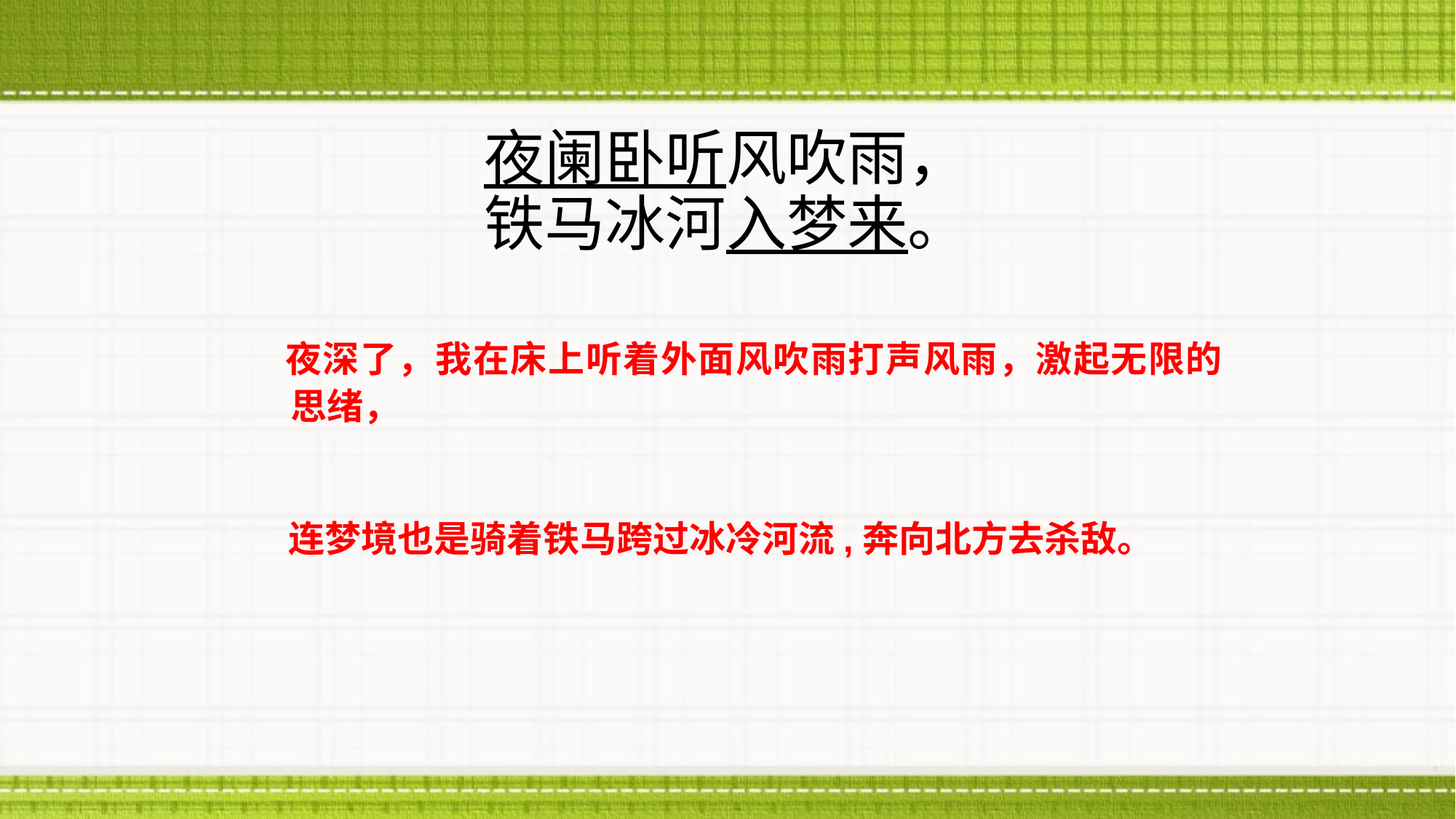

# 夜阑卧听风吹雨， 铁马冰河入梦来。

   夜深了，我在床上听着外面风吹雨打声风雨，激起无限的思绪，

    连梦境也是骑着铁马跨过冰冷河流,奔向北方去杀敌。